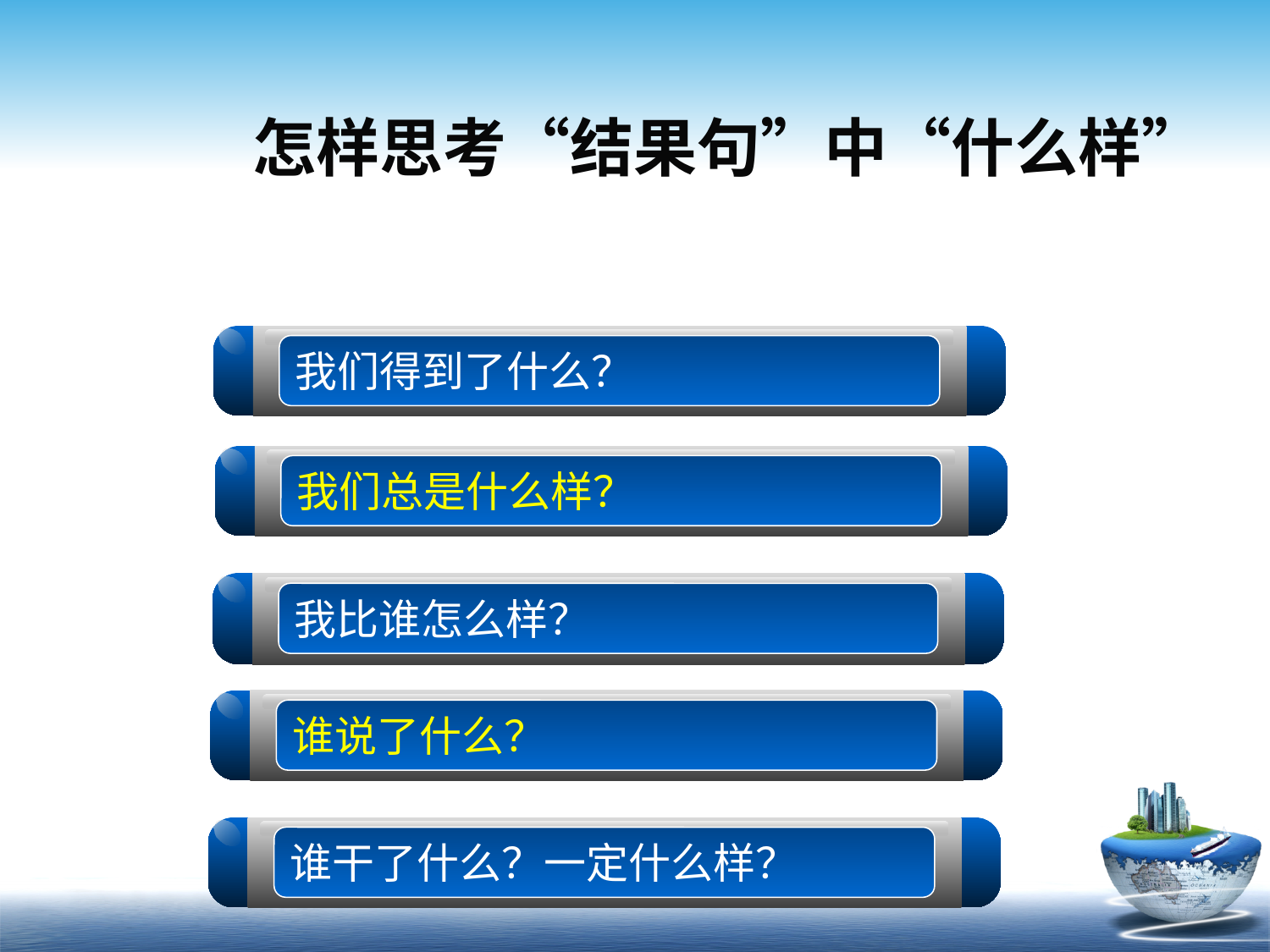

# 怎样思考“结果句”中“什么样”

我们得到了什么？

我们总是什么样？

我比谁怎么样？

谁说了什么？

谁干了什么？一定什么样？